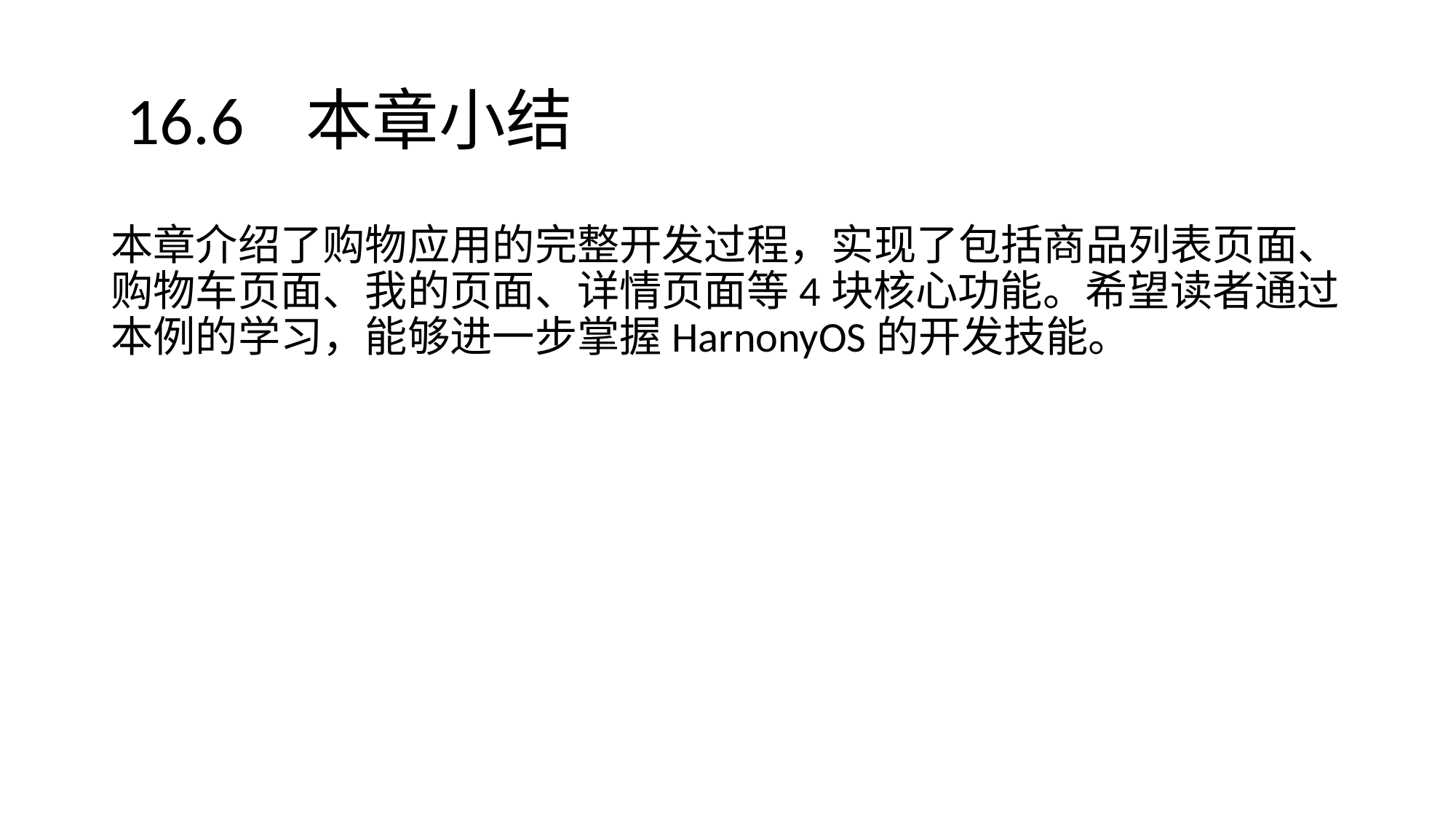

# 16.6   本章小结
本章介绍了购物应用的完整开发过程，实现了包括商品列表页面、购物车页面、我的页面、详情页面等4块核心功能。希望读者通过本例的学习，能够进一步掌握HarnonyOS的开发技能。